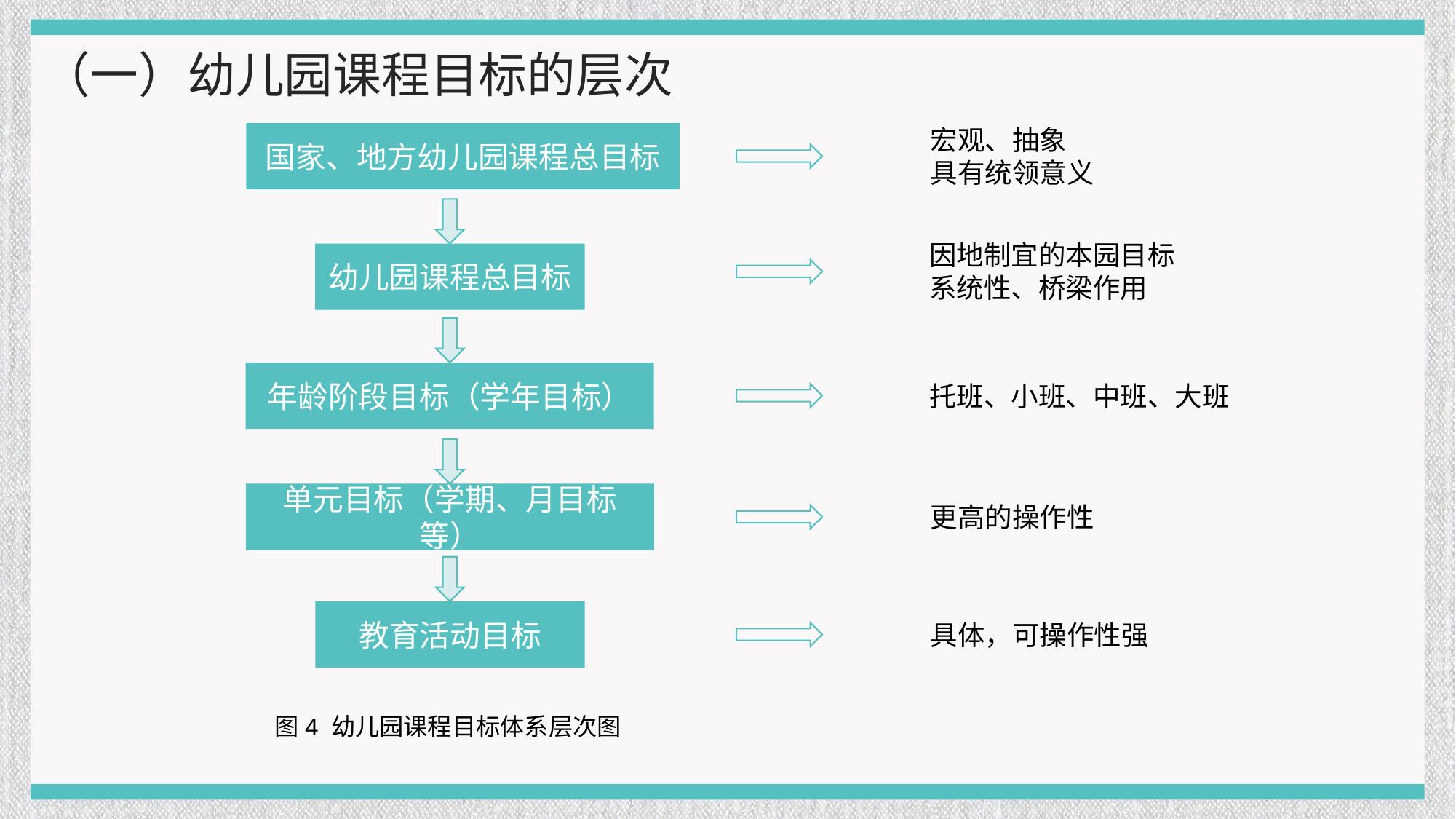

（一）幼儿园课程目标的层次
宏观、抽象
具有统领意义

国家、地方幼儿园课程总目标

幼儿园课程总目标

年龄阶段目标（学年目标）

单元目标（学期、月目标等）

教育活动目标
图4 幼儿园课程目标体系层次图
因地制宜的本园目标系统性、桥梁作用

托班、小班、中班、大班

更高的操作性

具体，可操作性强